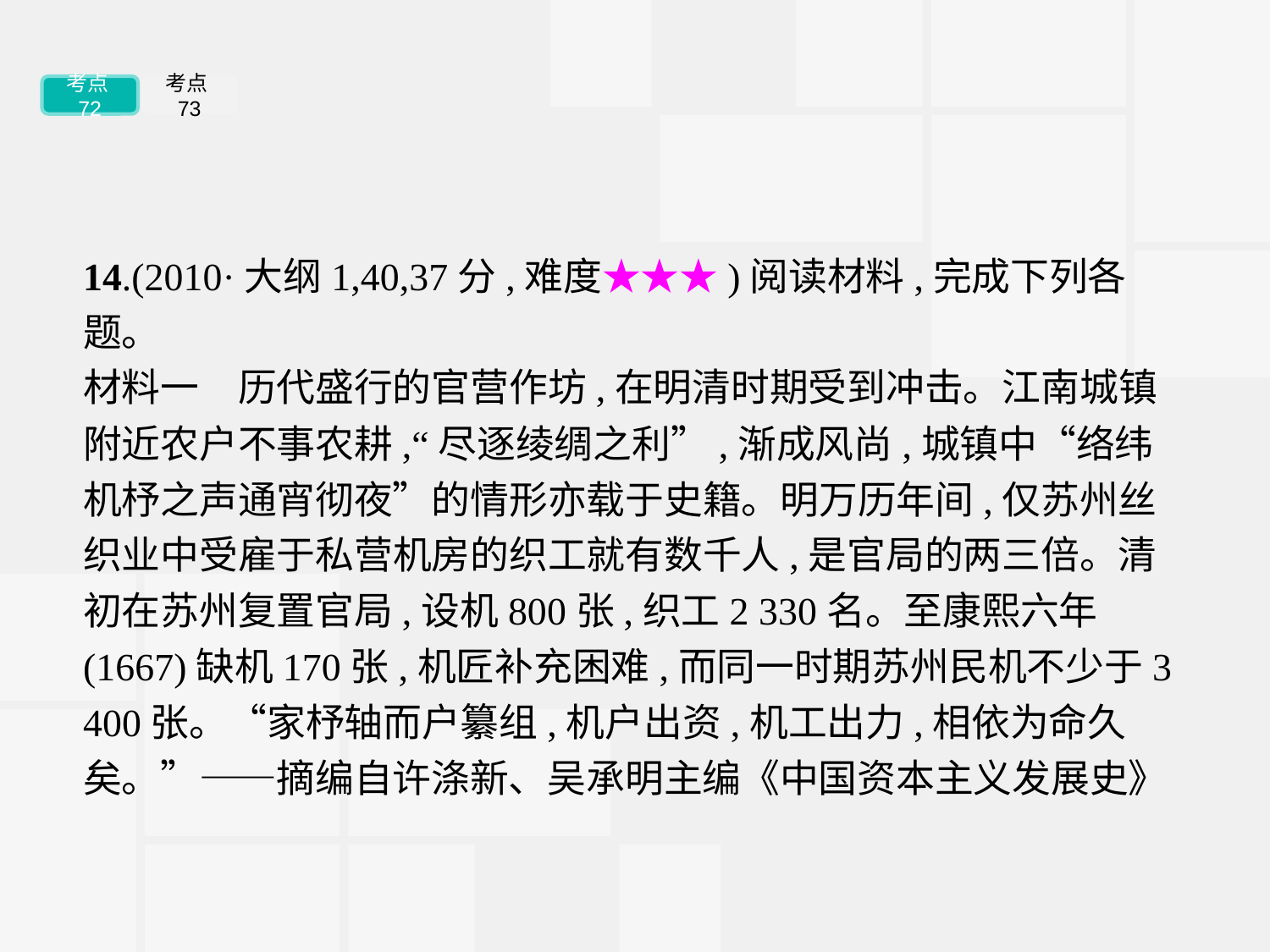

考点72
考点73
14.(2010·大纲1,40,37分,难度★★★)阅读材料,完成下列各题。
材料一　历代盛行的官营作坊,在明清时期受到冲击。江南城镇附近农户不事农耕,“尽逐绫绸之利”,渐成风尚,城镇中“络纬机杼之声通宵彻夜”的情形亦载于史籍。明万历年间,仅苏州丝织业中受雇于私营机房的织工就有数千人,是官局的两三倍。清初在苏州复置官局,设机800张,织工2 330名。至康熙六年(1667)缺机170张,机匠补充困难,而同一时期苏州民机不少于3 400张。“家杼轴而户纂组,机户出资,机工出力,相依为命久矣。”——摘编自许涤新、吴承明主编《中国资本主义发展史》